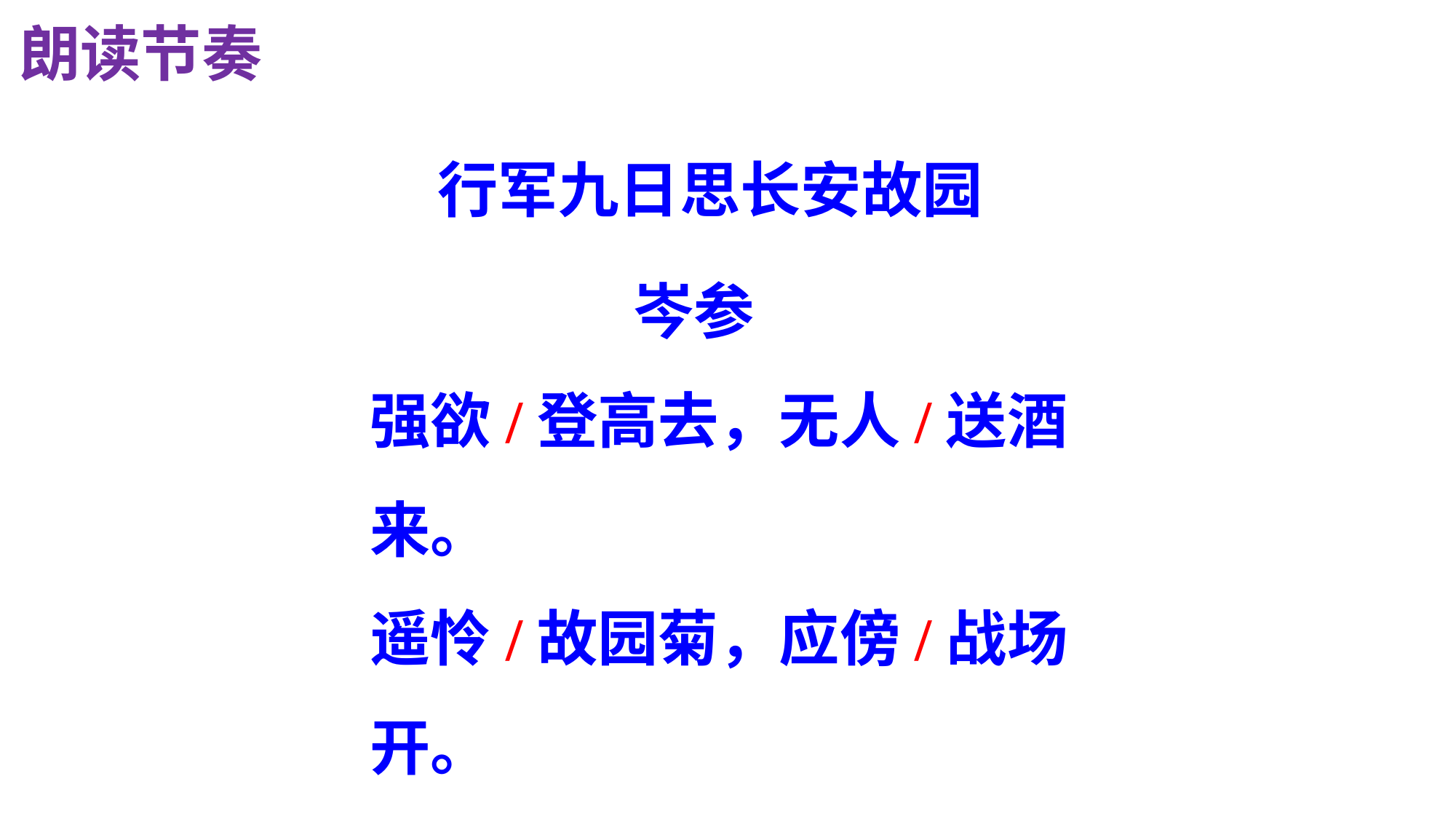

朗读节奏
行军九日思长安故园
# 岑参
强欲/登高去，无人/送酒来。
遥怜/故园菊，应傍/战场开。